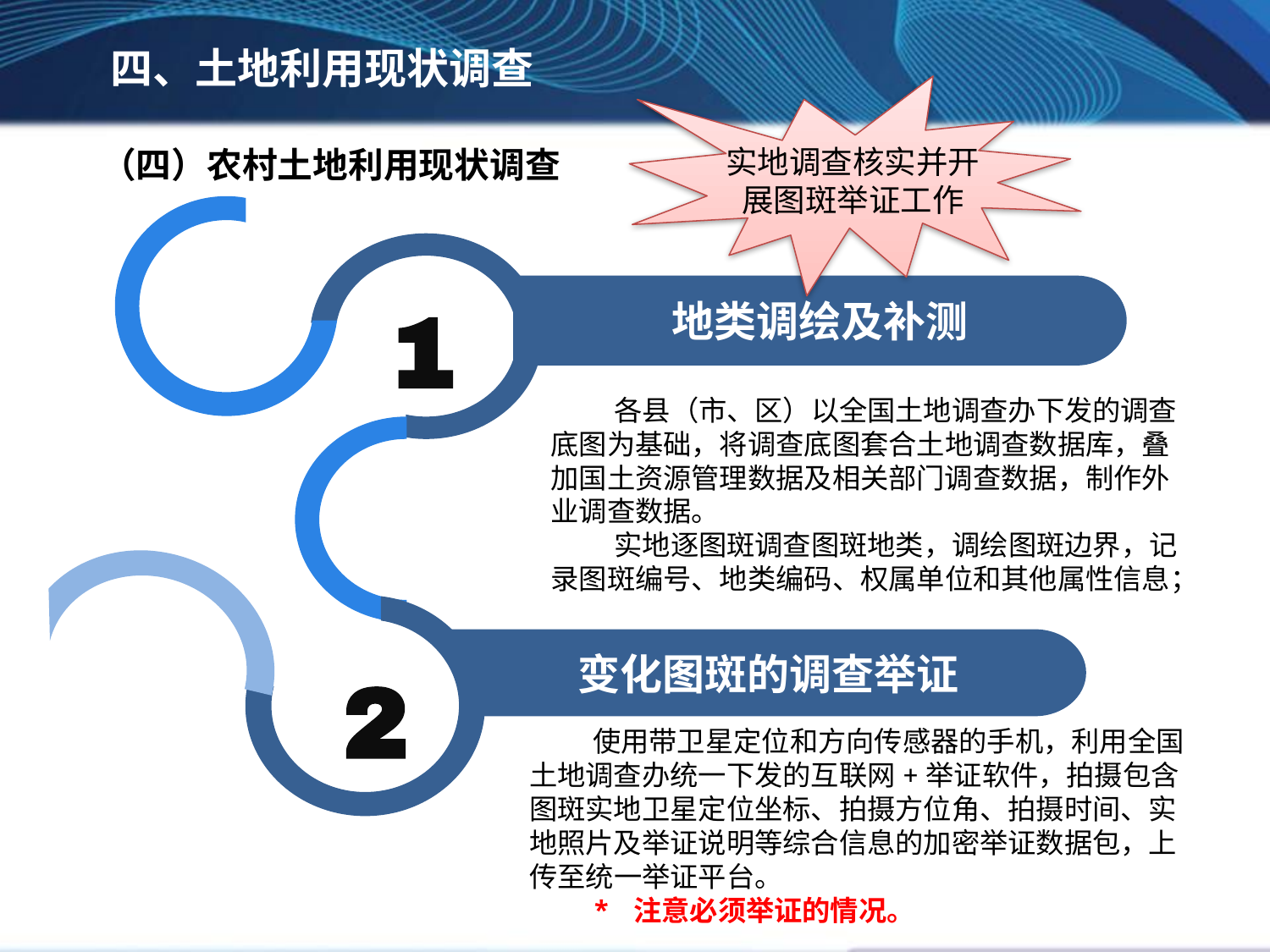

四、土地利用现状调查

实地调查核实并开展图斑举证工作
（四）农村土地利用现状调查

地类调绘及补测
1
各县（市、区）以全国土地调查办下发的调查底图为基础，将调查底图套合土地调查数据库，叠加国土资源管理数据及相关部门调查数据，制作外业调查数据。
实地逐图斑调查图斑地类，调绘图斑边界，记录图斑编号、地类编码、权属单位和其他属性信息；
变化图斑的调查举证
2
使用带卫星定位和方向传感器的手机，利用全国土地调查办统一下发的互联网+举证软件，拍摄包含图斑实地卫星定位坐标、拍摄方位角、拍摄时间、实地照片及举证说明等综合信息的加密举证数据包，上传至统一举证平台。
* 注意必须举证的情况。